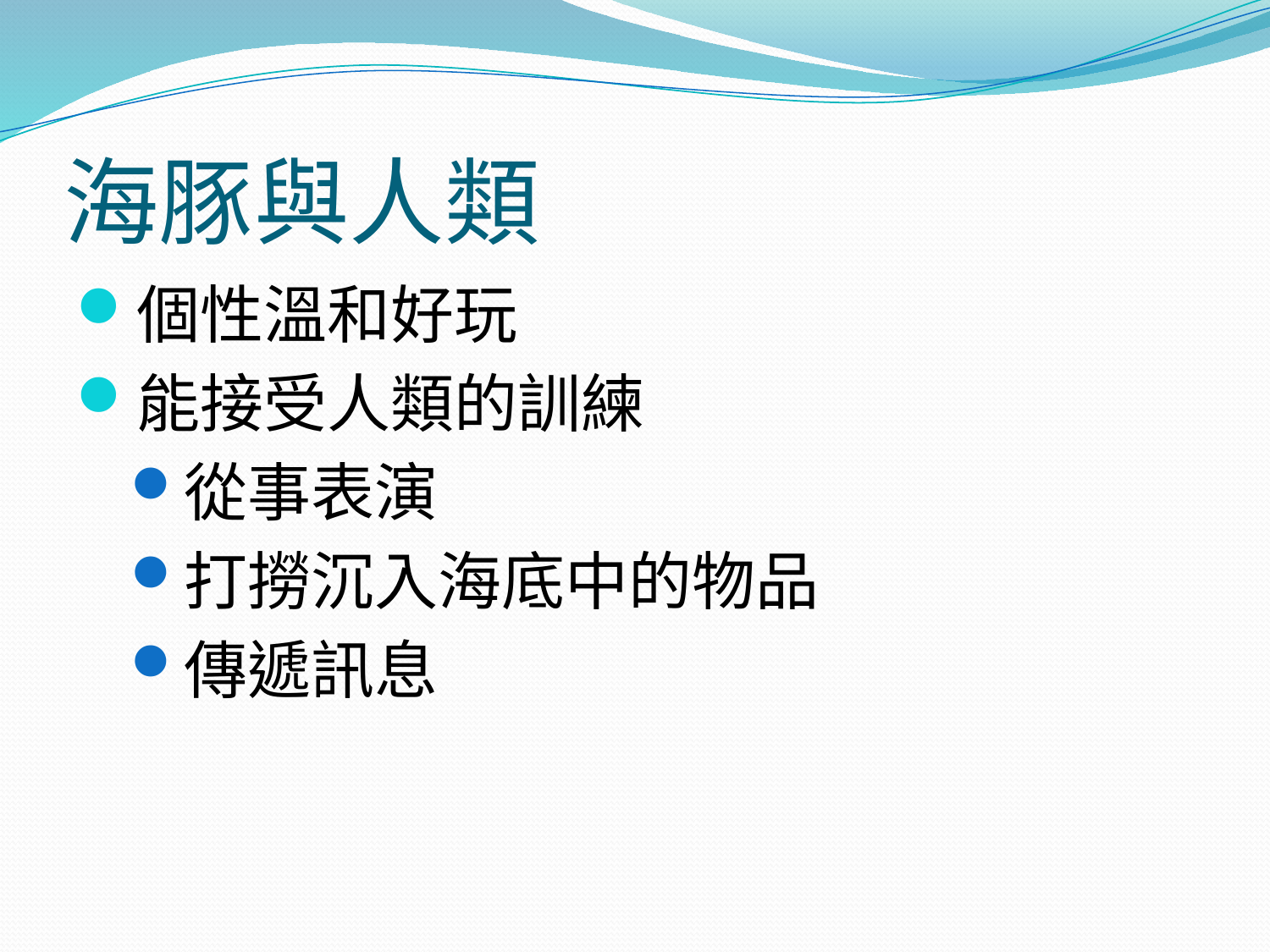

# 海豚與人類
個性溫和好玩
能接受人類的訓練
從事表演
打撈沉入海底中的物品
傳遞訊息